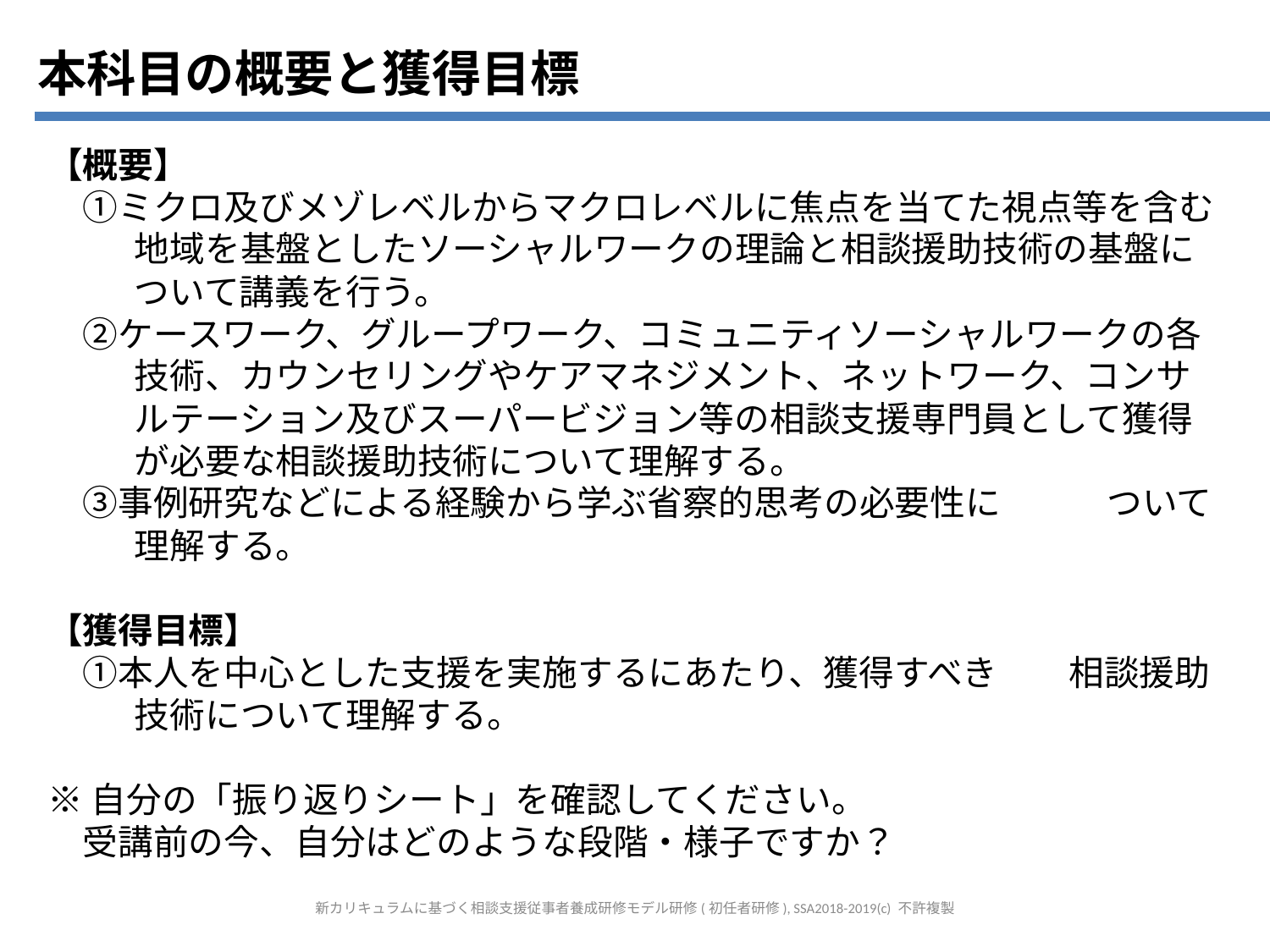

本科目の概要と獲得目標
【概要】
　①ミクロ及びメゾレベルからマクロレベルに焦点を当てた視点等を含む地域を基盤としたソーシャルワークの理論と相談援助技術の基盤について講義を行う。
　②ケースワーク、グループワーク、コミュニティソーシャルワークの各技術、カウンセリングやケアマネジメント、ネットワーク、コンサルテーション及びスーパービジョン等の相談支援専門員として獲得が必要な相談援助技術について理解する。
　③事例研究などによる経験から学ぶ省察的思考の必要性に　　　ついて理解する。

【獲得目標】
　①本人を中心とした支援を実施するにあたり、獲得すべき　　相談援助技術について理解する。

※自分の「振り返りシート」を確認してください。
　受講前の今、自分はどのような段階・様子ですか？
新カリキュラムに基づく相談支援従事者養成研修モデル研修(初任者研修), SSA2018-2019(c) 不許複製